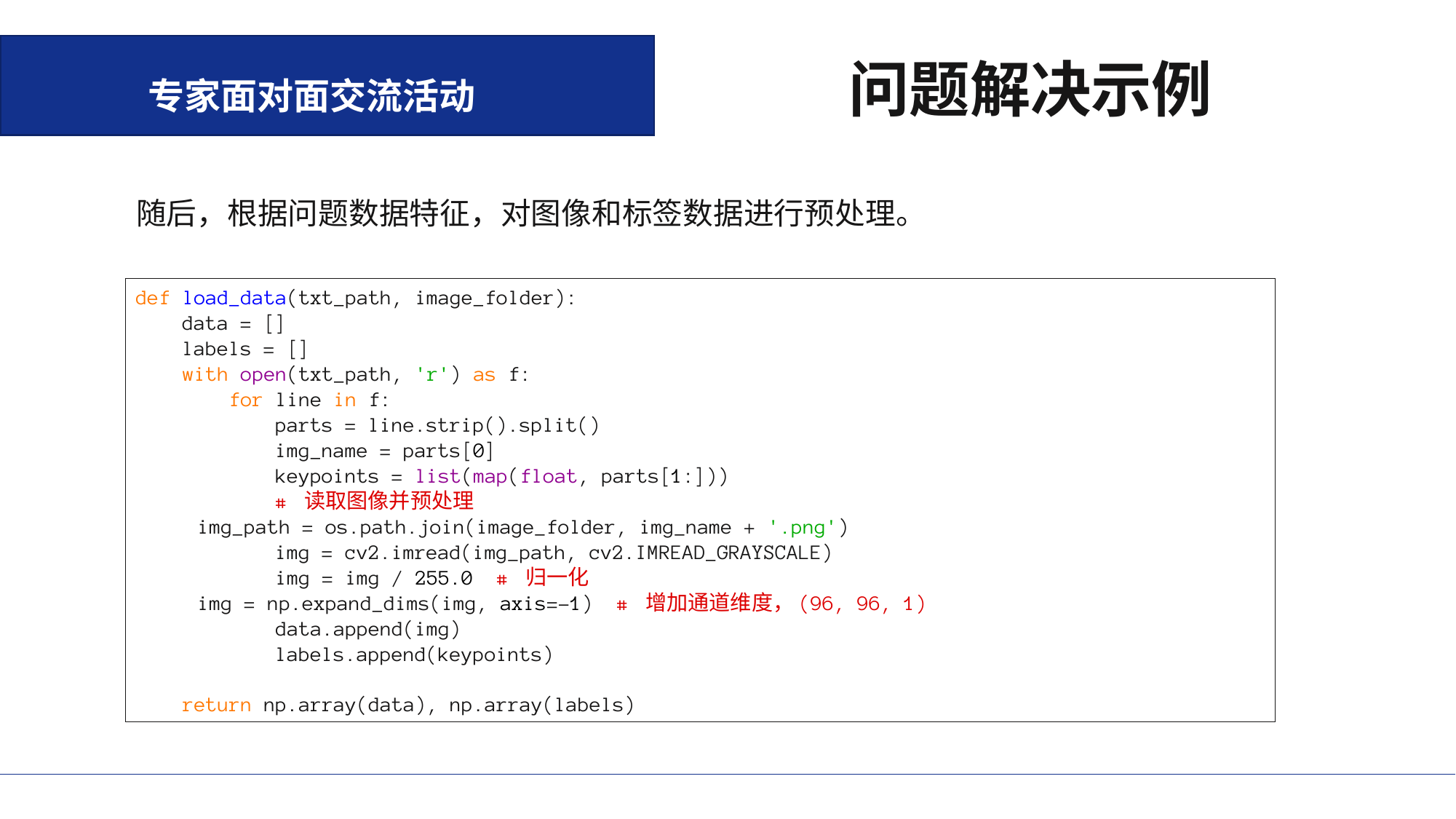

问题解决示例
专家面对面交流活动
随后，根据问题数据特征，对图像和标签数据进行预处理。
def load_data(txt_path, image_folder):
    data = []
    labels = []
    with open(txt_path, 'r') as f:
        for line in f:
            parts = line.strip().split()
            img_name = parts[0]
            keypoints = list(map(float, parts[1:]))
            # 读取图像并预处理
            img_path = os.path.join(image_folder, img_name + '.png')
            img = cv2.imread(img_path, cv2.IMREAD_GRAYSCALE)
            img = img / 255.0  # 归一化
            img = np.expand_dims(img, axis=-1)  # 增加通道维度，(96, 96, 1)
            data.append(img)
            labels.append(keypoints)
    return np.array(data), np.array(labels)